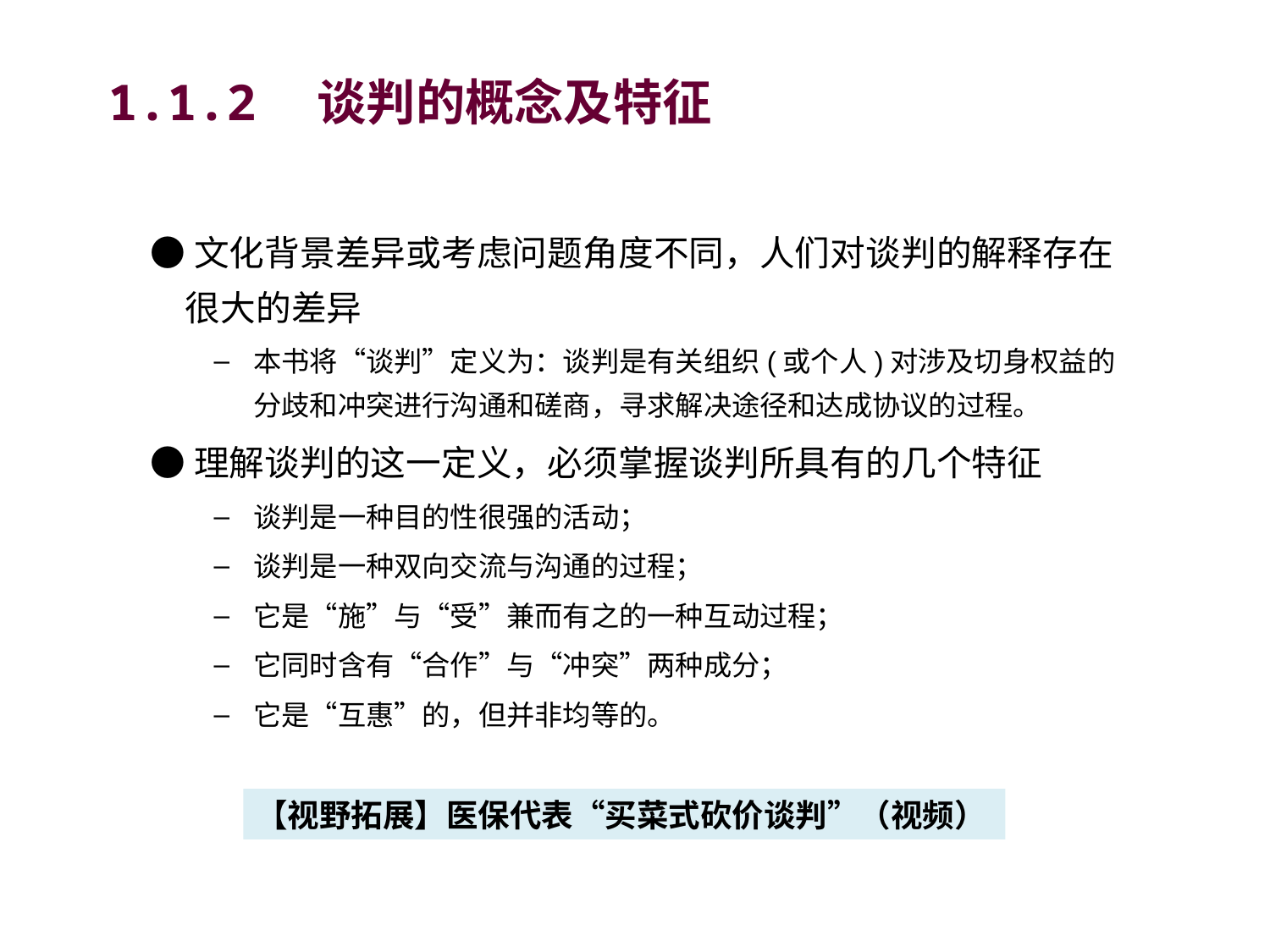

# 1.1.2　谈判的概念及特征
●文化背景差异或考虑问题角度不同，人们对谈判的解释存在很大的差异
本书将“谈判”定义为：谈判是有关组织(或个人)对涉及切身权益的分歧和冲突进行沟通和磋商，寻求解决途径和达成协议的过程。
●理解谈判的这一定义，必须掌握谈判所具有的几个特征
谈判是一种目的性很强的活动；
谈判是一种双向交流与沟通的过程；
它是“施”与“受”兼而有之的一种互动过程；
它同时含有“合作”与“冲突”两种成分；
它是“互惠”的，但并非均等的。

【视野拓展】医保代表“买菜式砍价谈判”（视频）